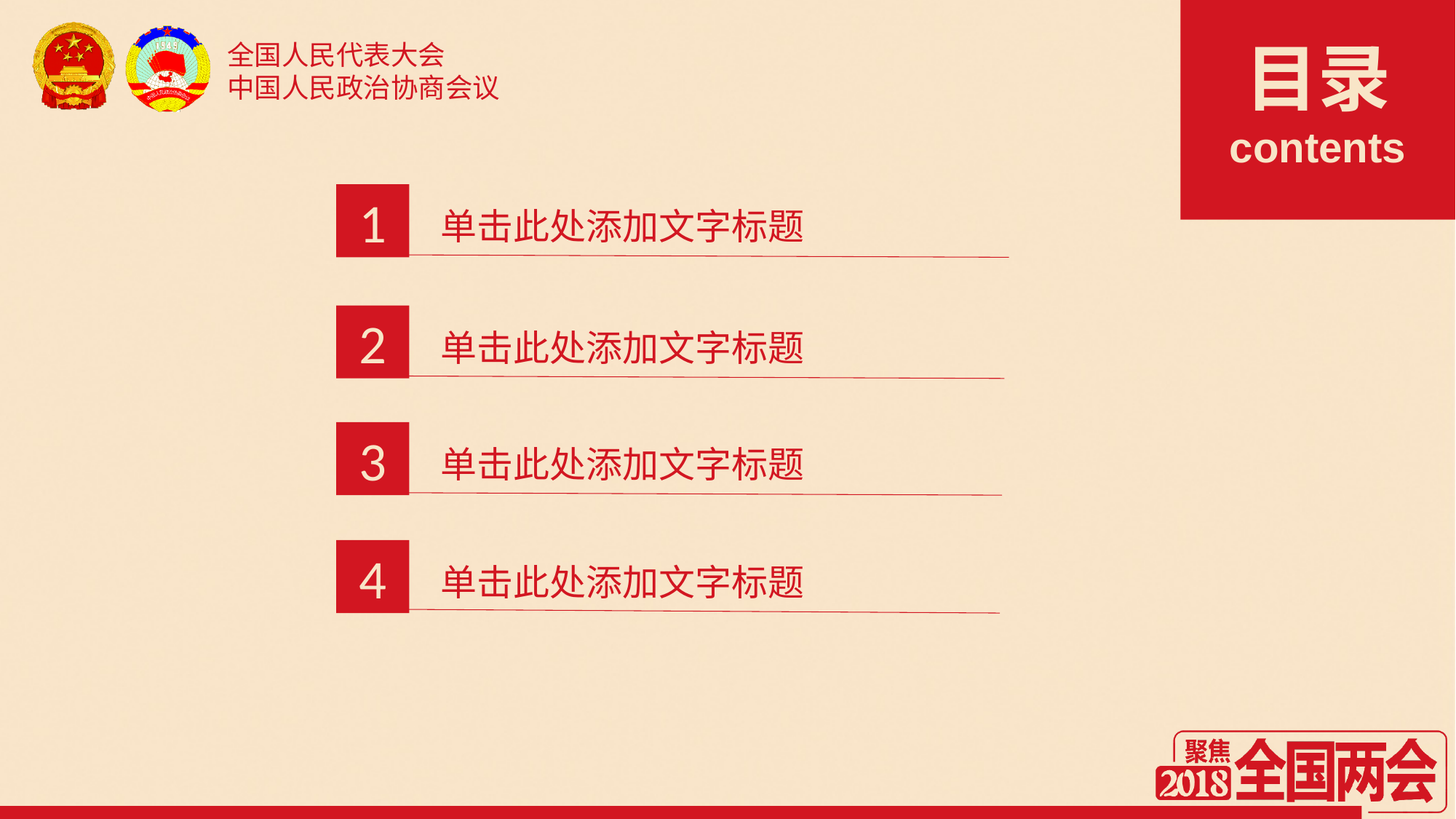

目录
contents
单击此处添加文字标题
1
单击此处添加文字标题
2
单击此处添加文字标题
3
单击此处添加文字标题
4